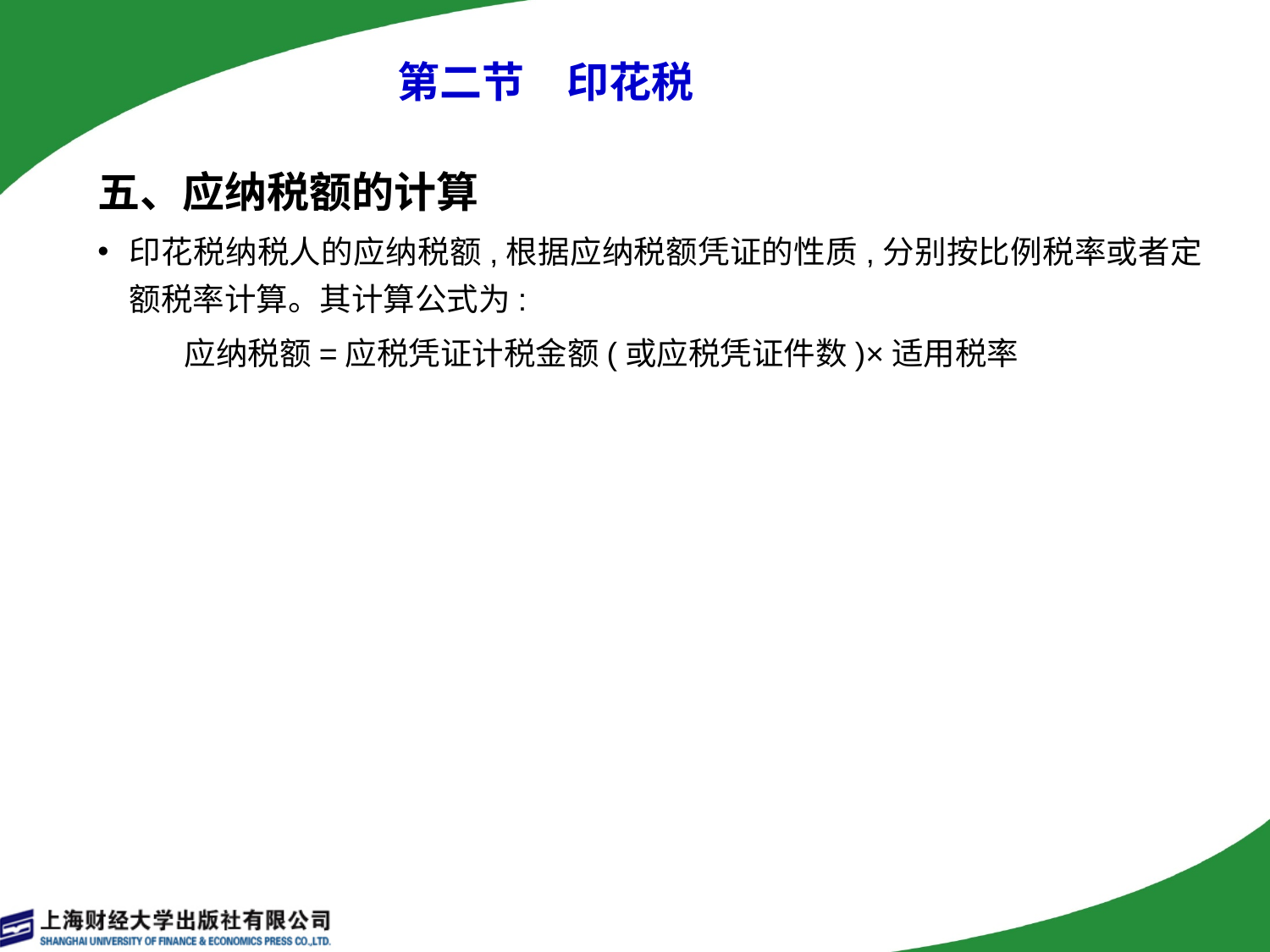

# 第二节　印花税
五、应纳税额的计算
印花税纳税人的应纳税额,根据应纳税额凭证的性质,分别按比例税率或者定额税率计算。其计算公式为:
           应纳税额=应税凭证计税金额(或应税凭证件数)×适用税率